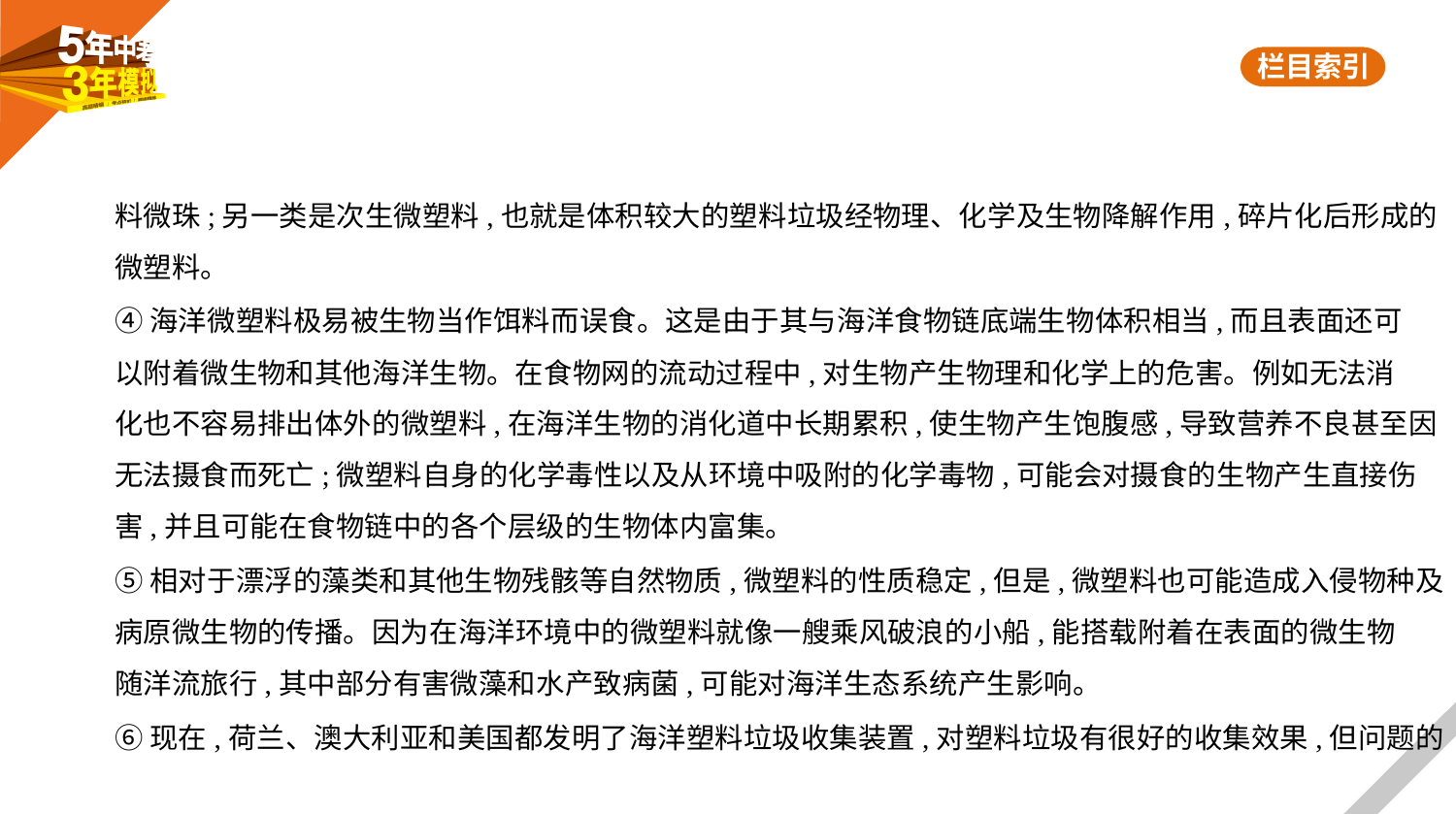

料微珠;另一类是次生微塑料,也就是体积较大的塑料垃圾经物理、化学及生物降解作用,碎片化后形成的
微塑料。
④海洋微塑料极易被生物当作饵料而误食。这是由于其与海洋食物链底端生物体积相当,而且表面还可
以附着微生物和其他海洋生物。在食物网的流动过程中,对生物产生物理和化学上的危害。例如无法消
化也不容易排出体外的微塑料,在海洋生物的消化道中长期累积,使生物产生饱腹感,导致营养不良甚至因
无法摄食而死亡;微塑料自身的化学毒性以及从环境中吸附的化学毒物,可能会对摄食的生物产生直接伤
害,并且可能在食物链中的各个层级的生物体内富集。
⑤相对于漂浮的藻类和其他生物残骸等自然物质,微塑料的性质稳定,但是,微塑料也可能造成入侵物种及
病原微生物的传播。因为在海洋环境中的微塑料就像一艘乘风破浪的小船,能搭载附着在表面的微生物
随洋流旅行,其中部分有害微藻和水产致病菌,可能对海洋生态系统产生影响。
⑥现在,荷兰、澳大利亚和美国都发明了海洋塑料垃圾收集装置,对塑料垃圾有很好的收集效果,但问题的